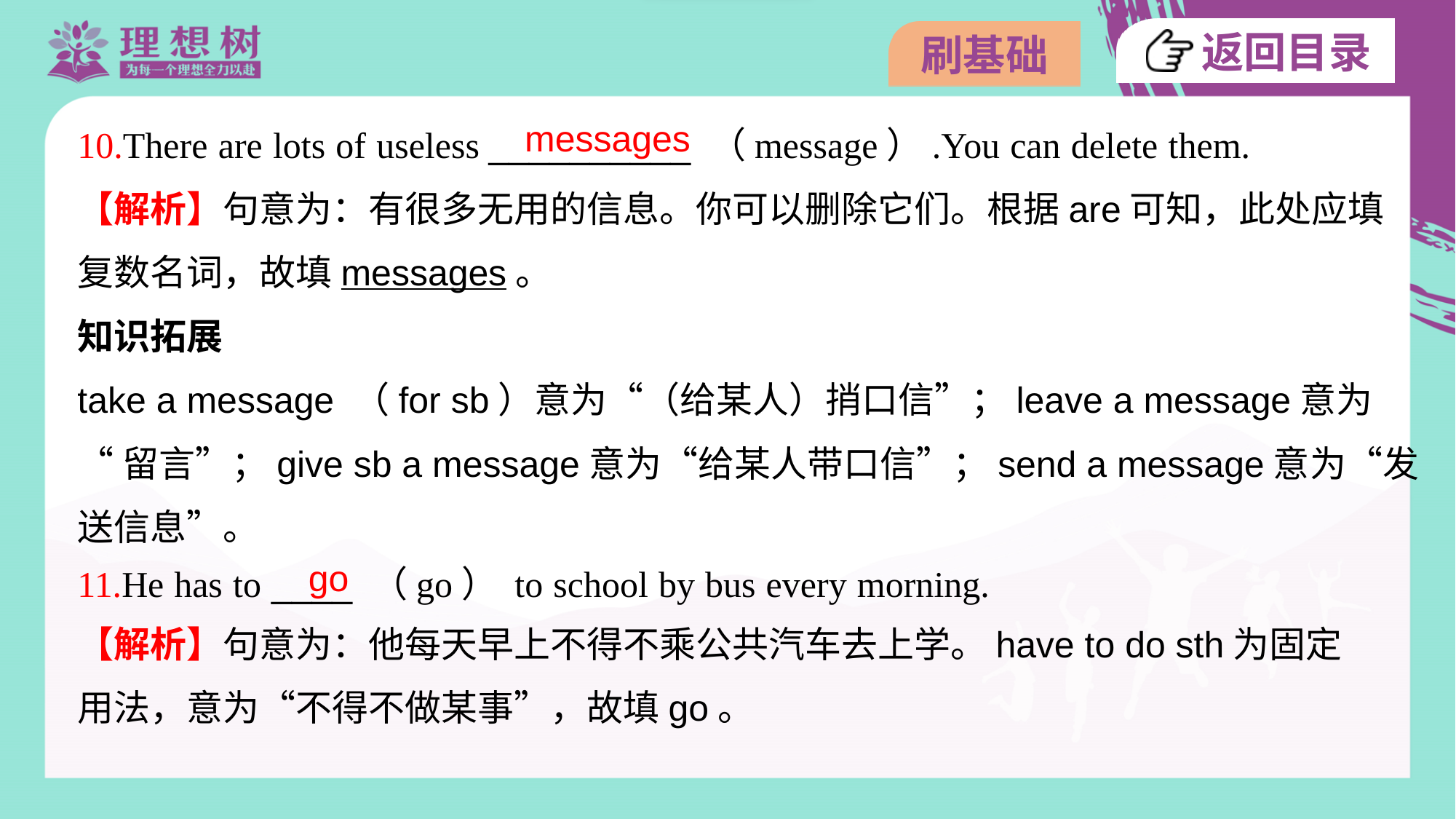

messages
10.There are lots of useless __________ （message）.You can delete them.
【解析】句意为：有很多无用的信息。你可以删除它们。根据are可知，此处应填
复数名词，故填messages。
知识拓展
take a message （for sb）意为“（给某人）捎口信”；leave a message意为
“留言”；give sb a message意为“给某人带口信”；send a message意为“发
送信息”。
go
11.He has to ____ （go） to school by bus every morning.
【解析】句意为：他每天早上不得不乘公共汽车去上学。have to do sth为固定
用法，意为“不得不做某事”，故填go。